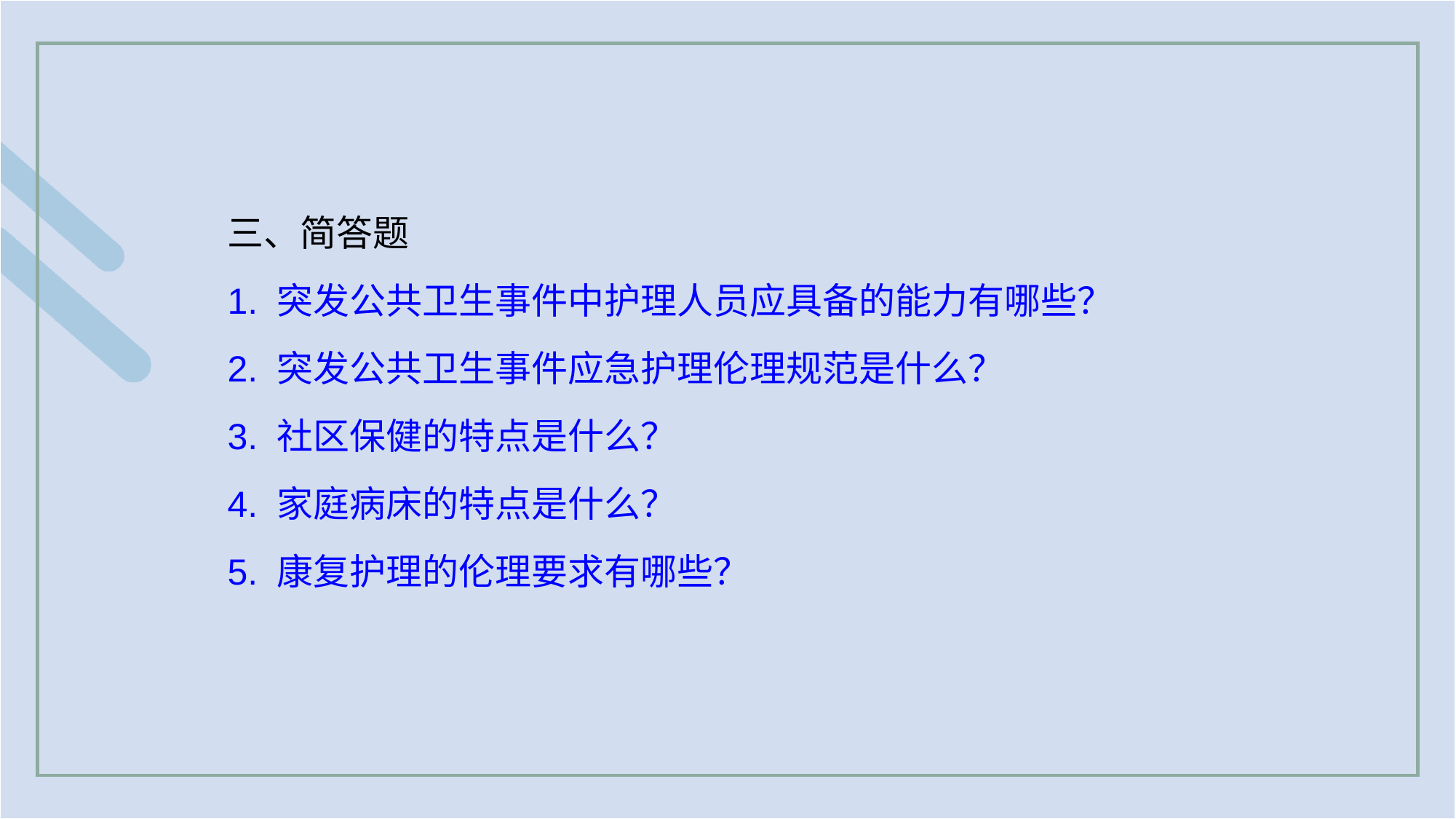

三、简答题
1. 突发公共卫生事件中护理人员应具备的能力有哪些？
2. 突发公共卫生事件应急护理伦理规范是什么？
3. 社区保健的特点是什么？
4. 家庭病床的特点是什么？
5. 康复护理的伦理要求有哪些？